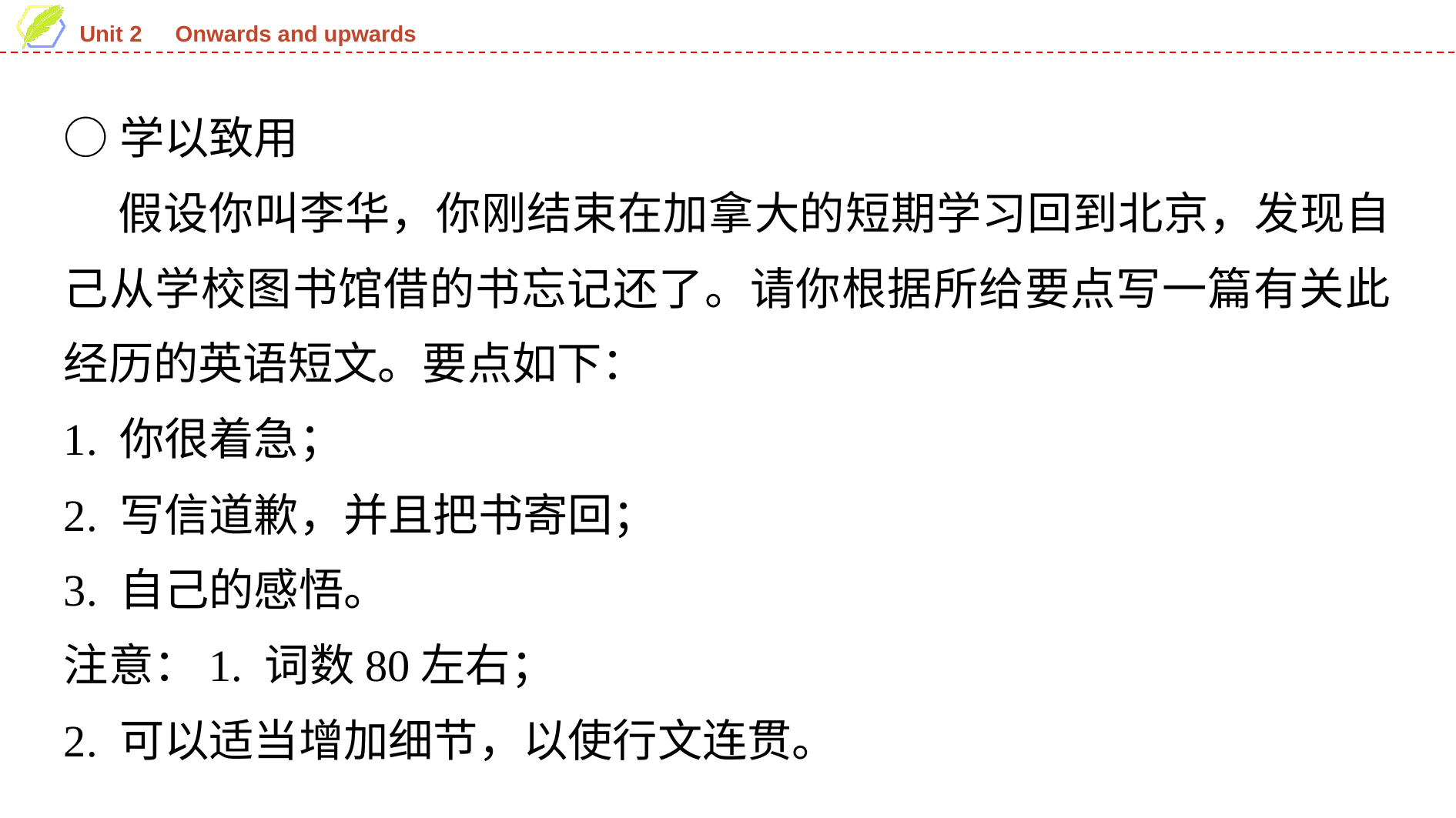

○学以致用
    假设你叫李华，你刚结束在加拿大的短期学习回到北京，发现自己从学校图书馆借的书忘记还了。请你根据所给要点写一篇有关此经历的英语短文。要点如下：
1. 你很着急；
2. 写信道歉，并且把书寄回；
3. 自己的感悟。
注意：1. 词数80左右；
2. 可以适当增加细节，以使行文连贯。